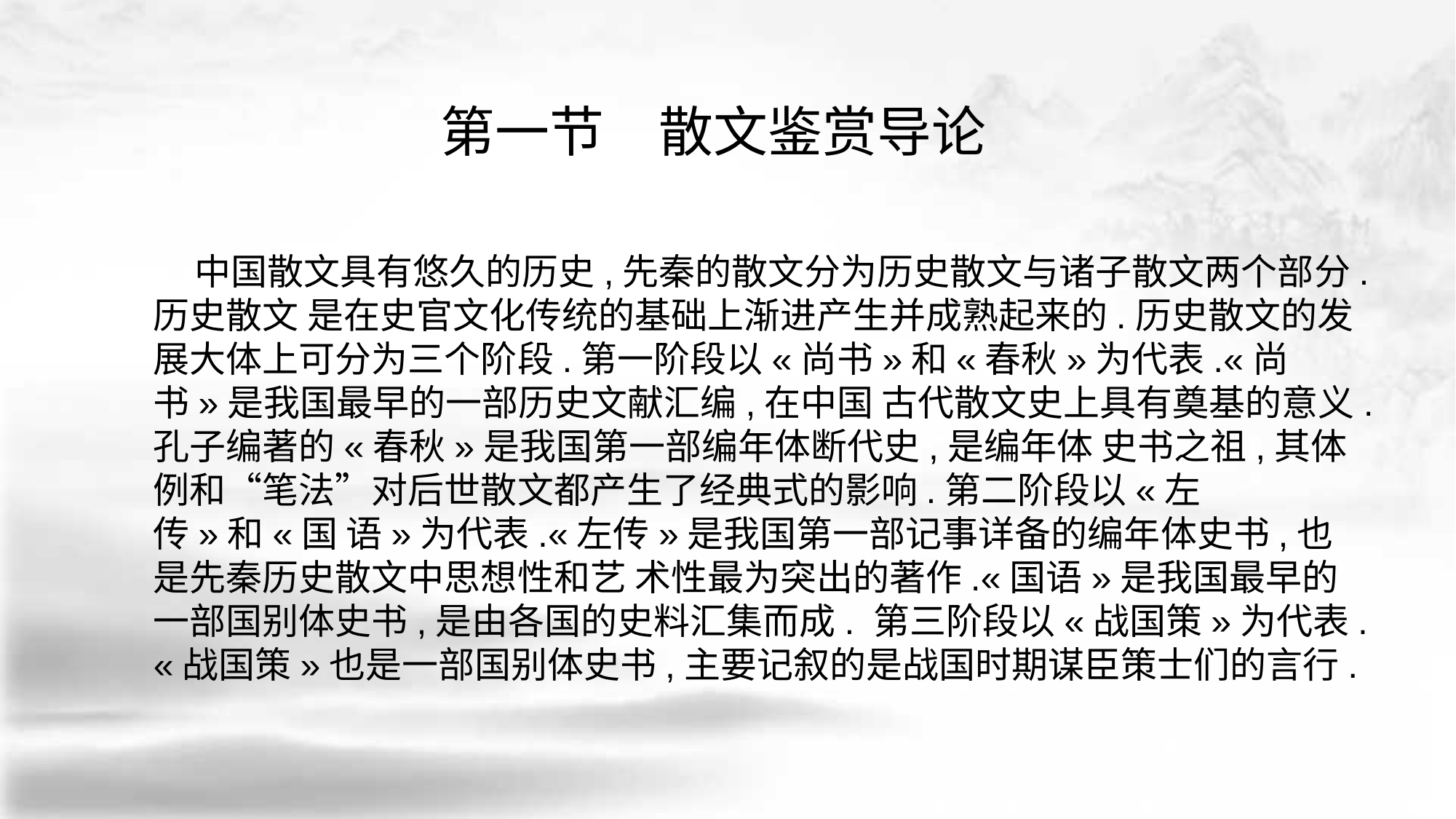

第一节　散文鉴赏导论
    中国散文具有悠久的历史,先秦的散文分为历史散文与诸子散文两个部分.历史散文 是在史官文化传统的基础上渐进产生并成熟起来的.历史散文的发展大体上可分为三个阶段.第一阶段以«尚书»和«春秋»为代表.«尚书»是我国最早的一部历史文献汇编,在中国 古代散文史上具有奠基的意义.孔子编著的«春秋»是我国第一部编年体断代史,是编年体 史书之祖,其体例和“笔法”对后世散文都产生了经典式的影响.第二阶段以«左传»和«国 语»为代表.«左传»是我国第一部记事详备的编年体史书,也是先秦历史散文中思想性和艺 术性最为突出的著作.«国语»是我国最早的一部国别体史书,是由各国的史料汇集而成. 第三阶段以«战国策»为代表.«战国策»也是一部国别体史书,主要记叙的是战国时期谋臣策士们的言行.